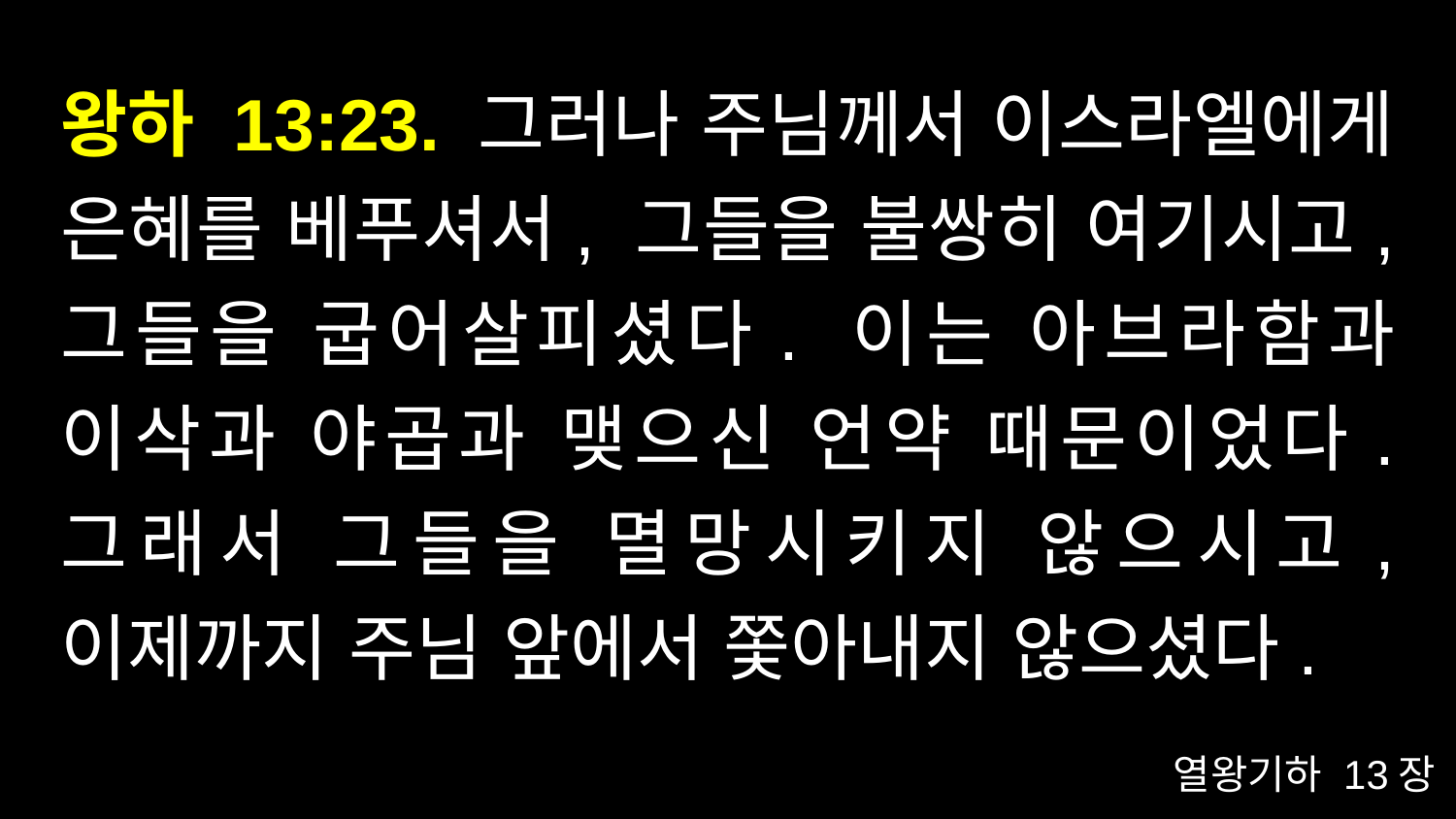

# 왕하 13:23. 그러나 주님께서 이스라엘에게 은혜를 베푸셔서, 그들을 불쌍히 여기시고, 그들을 굽어살피셨다. 이는 아브라함과 이삭과 야곱과 맺으신 언약 때문이었다. 그래서 그들을 멸망시키지 않으시고, 이제까지 주님 앞에서 쫓아내지 않으셨다.
열왕기하 13장